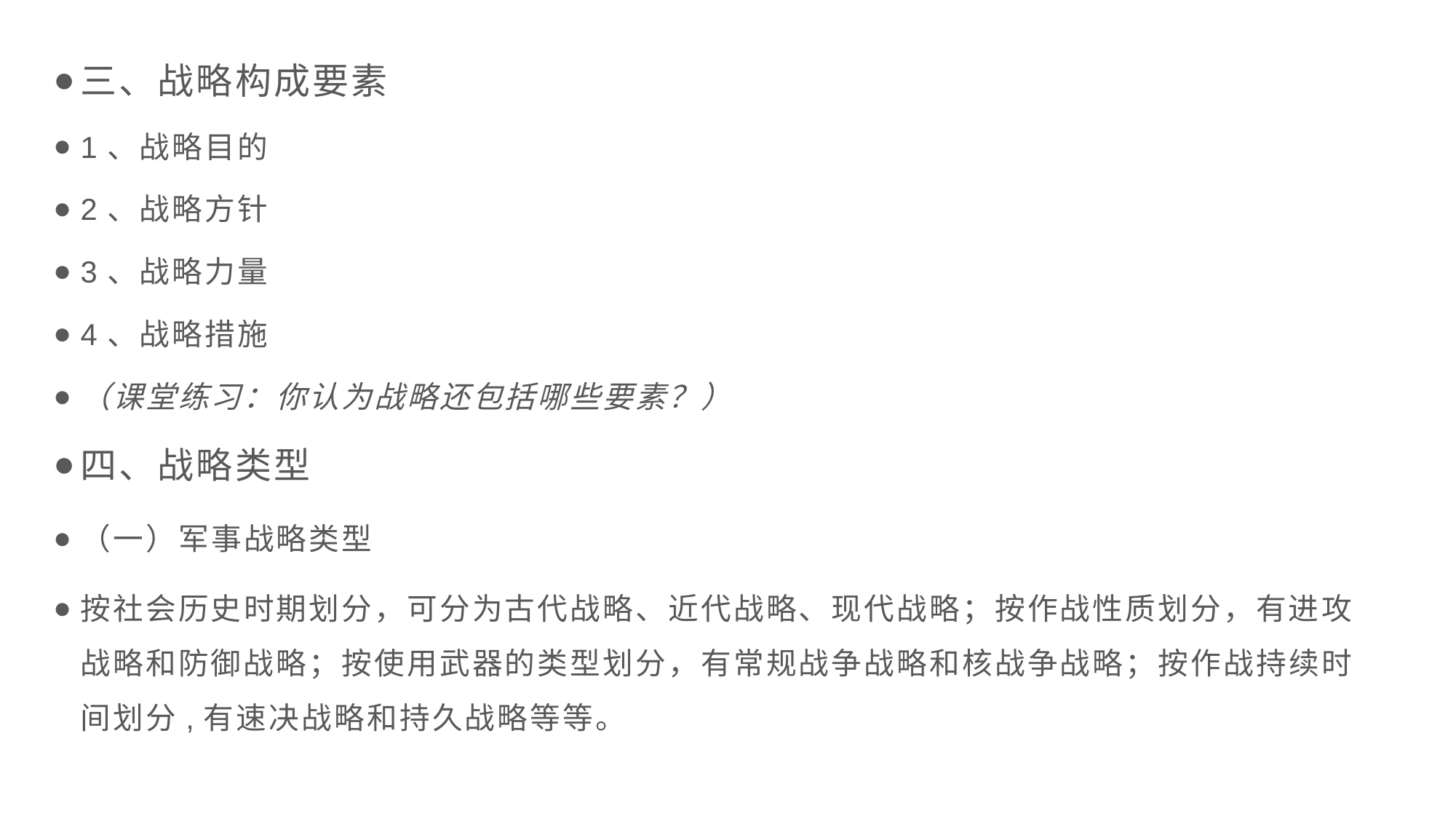

三、战略构成要素
1、战略目的
2、战略方针
3、战略力量
4、战略措施
（课堂练习：你认为战略还包括哪些要素？）
四、战略类型
（一）军事战略类型
按社会历史时期划分，可分为古代战略、近代战略、现代战略；按作战性质划分，有进攻战略和防御战略；按使用武器的类型划分，有常规战争战略和核战争战略；按作战持续时间划分,有速决战略和持久战略等等。

23